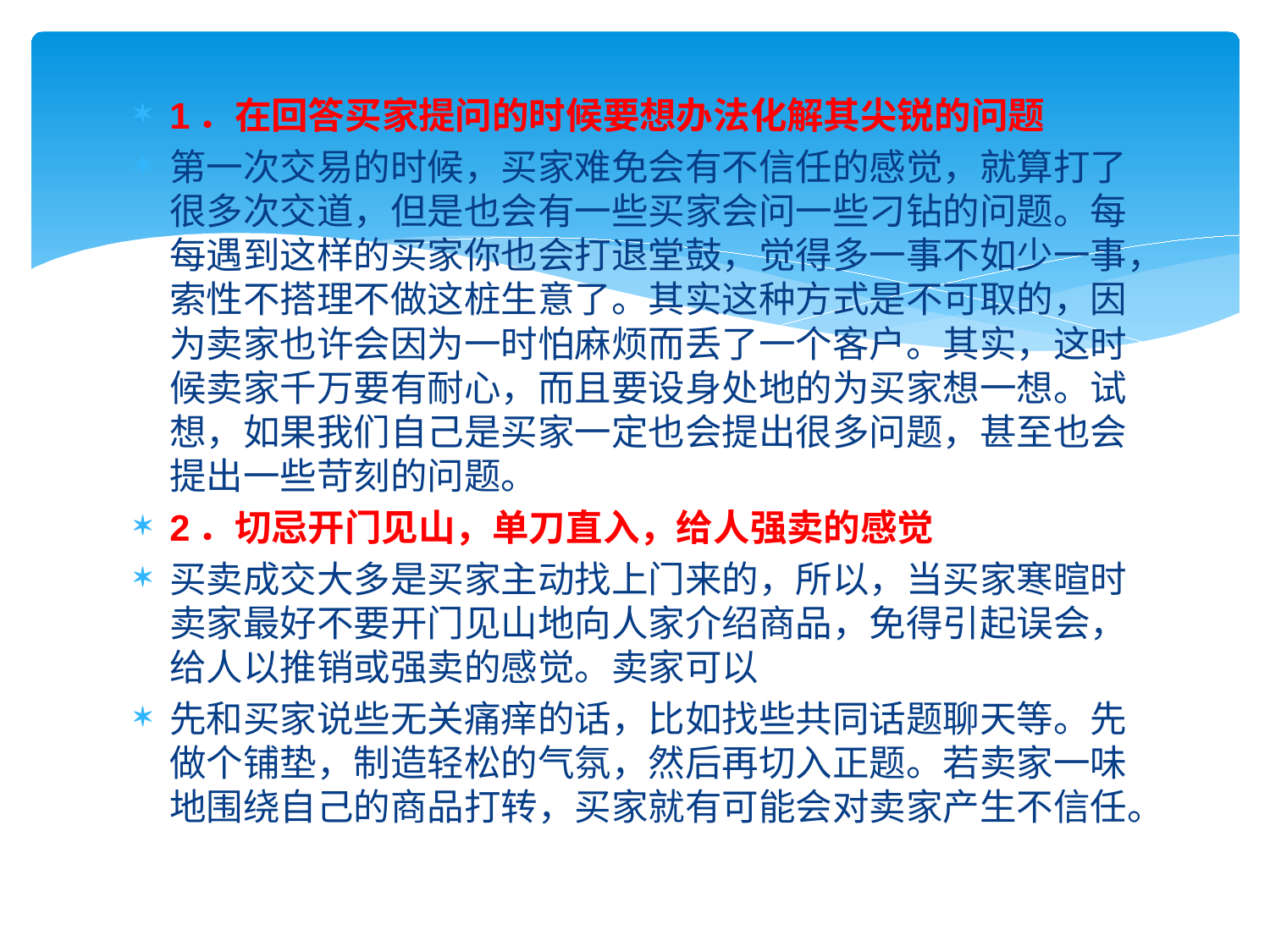

1．在回答买家提问的时候要想办法化解其尖锐的问题
第一次交易的时候，买家难免会有不信任的感觉，就算打了很多次交道，但是也会有一些买家会问一些刁钻的问题。每每遇到这样的买家你也会打退堂鼓，觉得多一事不如少一事，索性不搭理不做这桩生意了。其实这种方式是不可取的，因为卖家也许会因为一时怕麻烦而丢了一个客户。其实，这时候卖家千万要有耐心，而且要设身处地的为买家想一想。试想，如果我们自己是买家一定也会提出很多问题，甚至也会提出一些苛刻的问题。
2．切忌开门见山，单刀直入，给人强卖的感觉
买卖成交大多是买家主动找上门来的，所以，当买家寒暄时卖家最好不要开门见山地向人家介绍商品，免得引起误会，给人以推销或强卖的感觉。卖家可以
先和买家说些无关痛痒的话，比如找些共同话题聊天等。先做个铺垫，制造轻松的气氛，然后再切入正题。若卖家一味地围绕自己的商品打转，买家就有可能会对卖家产生不信任。